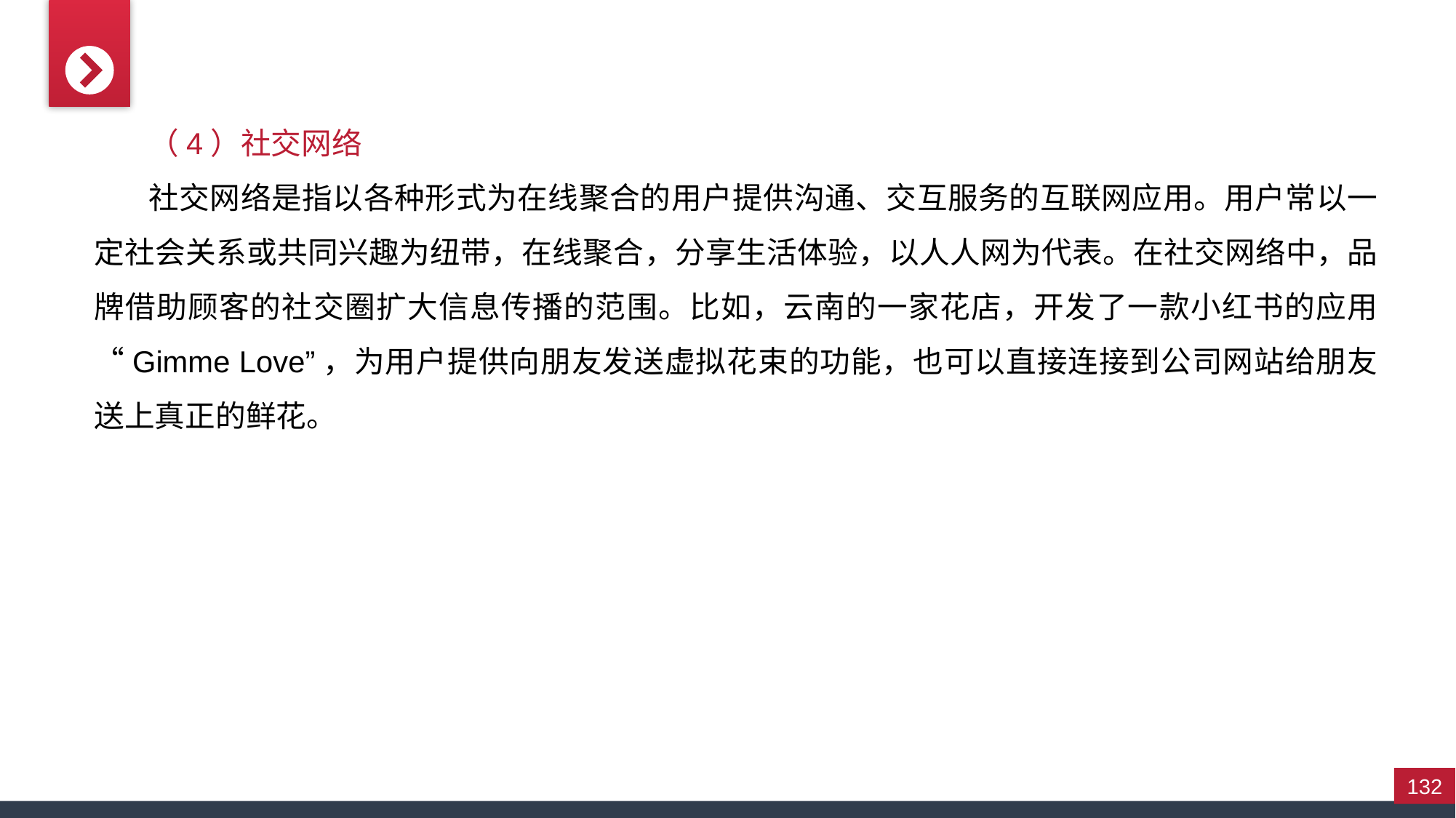

（4）社交网络
社交网络是指以各种形式为在线聚合的用户提供沟通、交互服务的互联网应用。用户常以一定社会关系或共同兴趣为纽带，在线聚合，分享生活体验，以人人网为代表。在社交网络中，品牌借助顾客的社交圈扩大信息传播的范围。比如，云南的一家花店，开发了一款小红书的应用“Gimme Love”，为用户提供向朋友发送虚拟花束的功能，也可以直接连接到公司网站给朋友送上真正的鲜花。